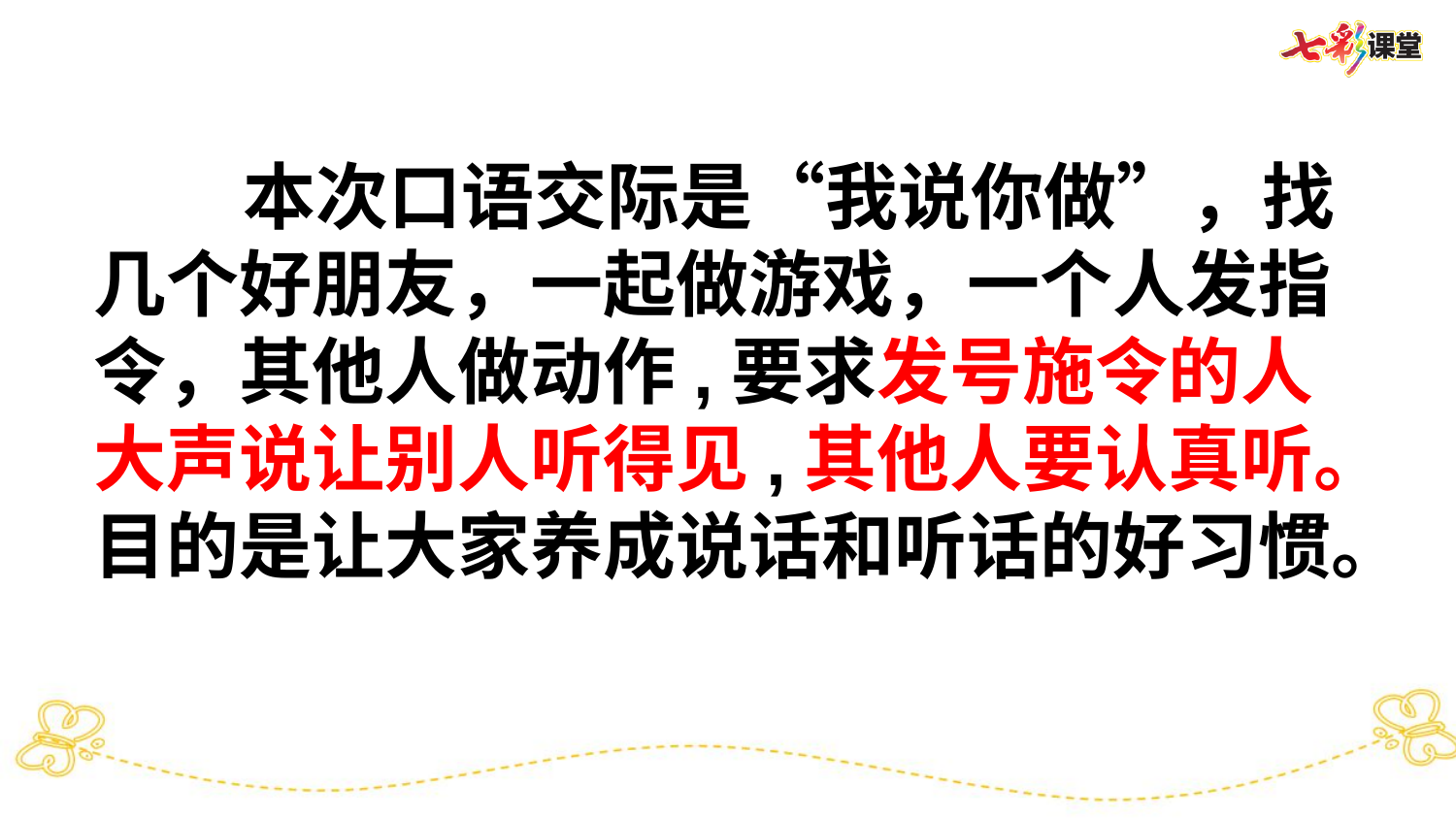

本次口语交际是“我说你做”，找几个好朋友，一起做游戏，一个人发指令，其他人做动作,要求发号施令的人大声说让别人听得见,其他人要认真听。目的是让大家养成说话和听话的好习惯。